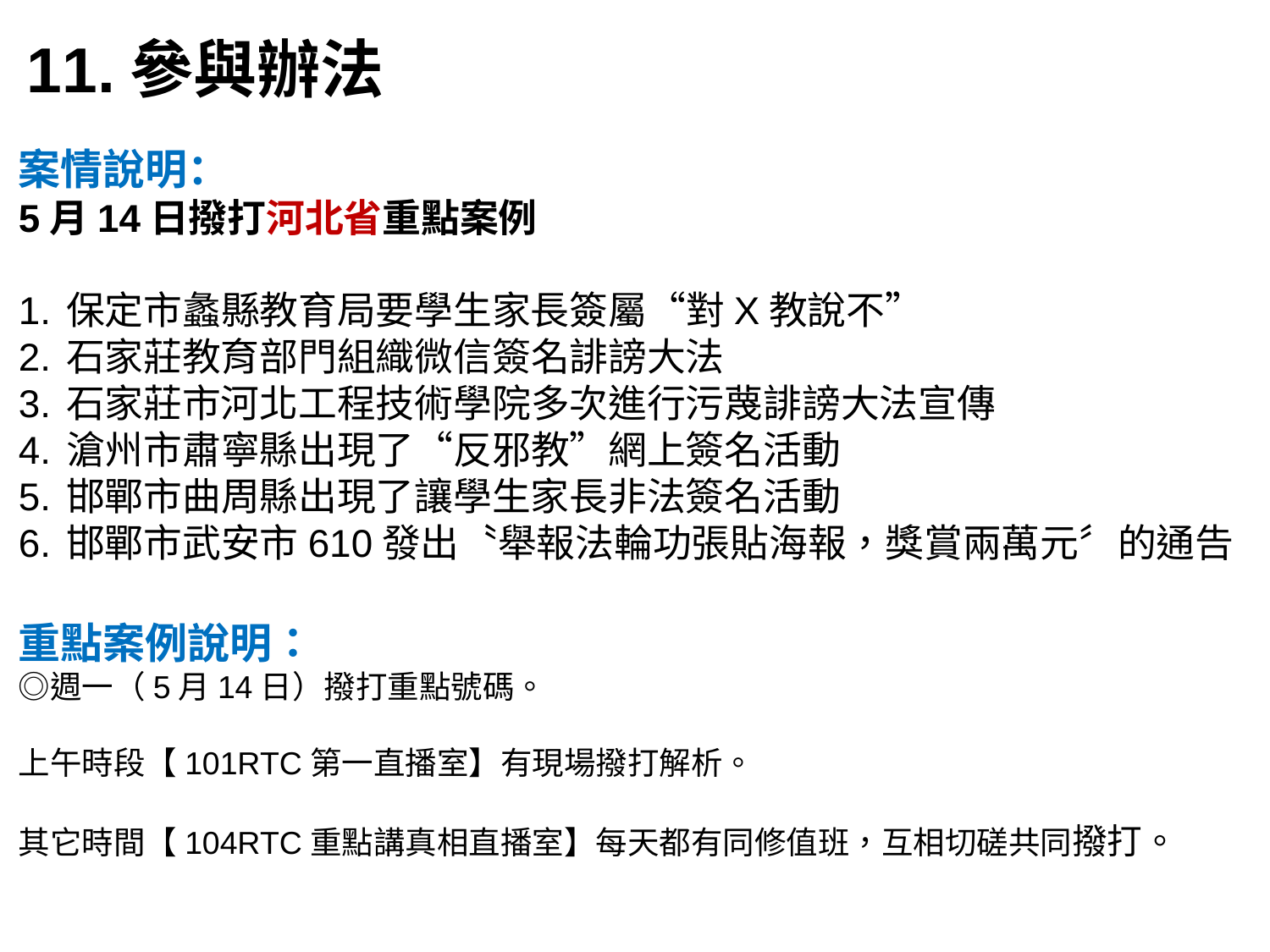

11.參與辦法
案情說明：
5月14日撥打河北省重點案例

保定市蠡縣教育局要學生家長簽屬“對X教說不”
石家莊教育部門組織微信簽名誹謗大法
石家莊市河北工程技術學院多次進行污蔑誹謗大法宣傳
滄州市肅寧縣出現了“反邪教”網上簽名活動
邯鄲市曲周縣出現了讓學生家長非法簽名活動
邯鄲市武安市610發出〝舉報法輪功張貼海報，獎賞兩萬元〞的通告

重點案例說明：
◎週一（5月14日）撥打重點號碼。
上午時段【101RTC第一直播室】有現場撥打解析。

其它時間【104RTC重點講真相直播室】每天都有同修值班，互相切磋共同撥打。